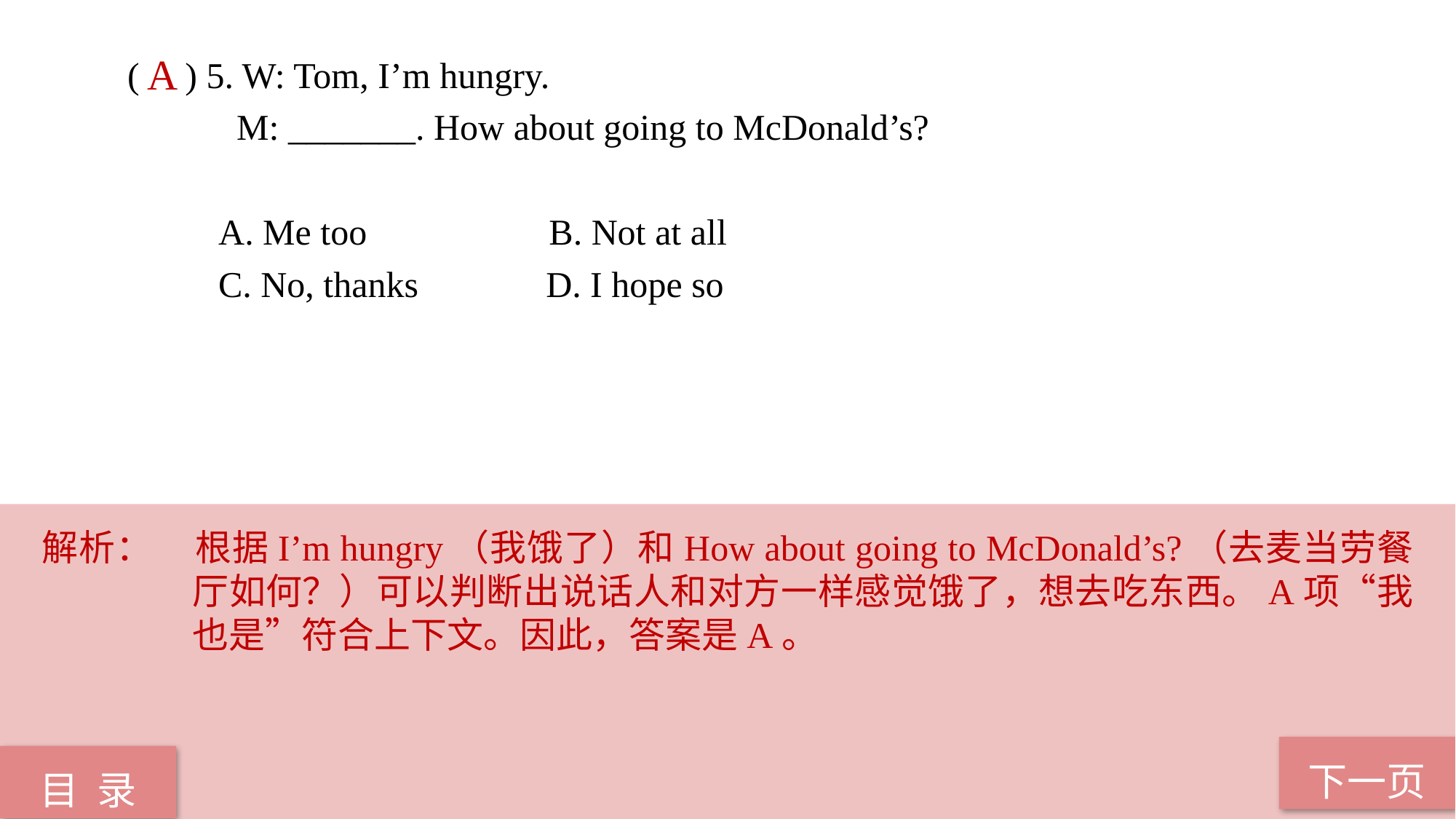

(     ) 5. W: Tom, I’m hungry.
            M: _______. How about going to McDonald’s?

          A. Me too                    B. Not at all
          C. No, thanks              D. I hope so
A
解析：	根据I’m hungry（我饿了）和How about going to McDonald’s?（去麦当劳餐厅如何？）可以判断出说话人和对方一样感觉饿了，想去吃东西。A项“我也是”符合上下文。因此，答案是A。
下一页